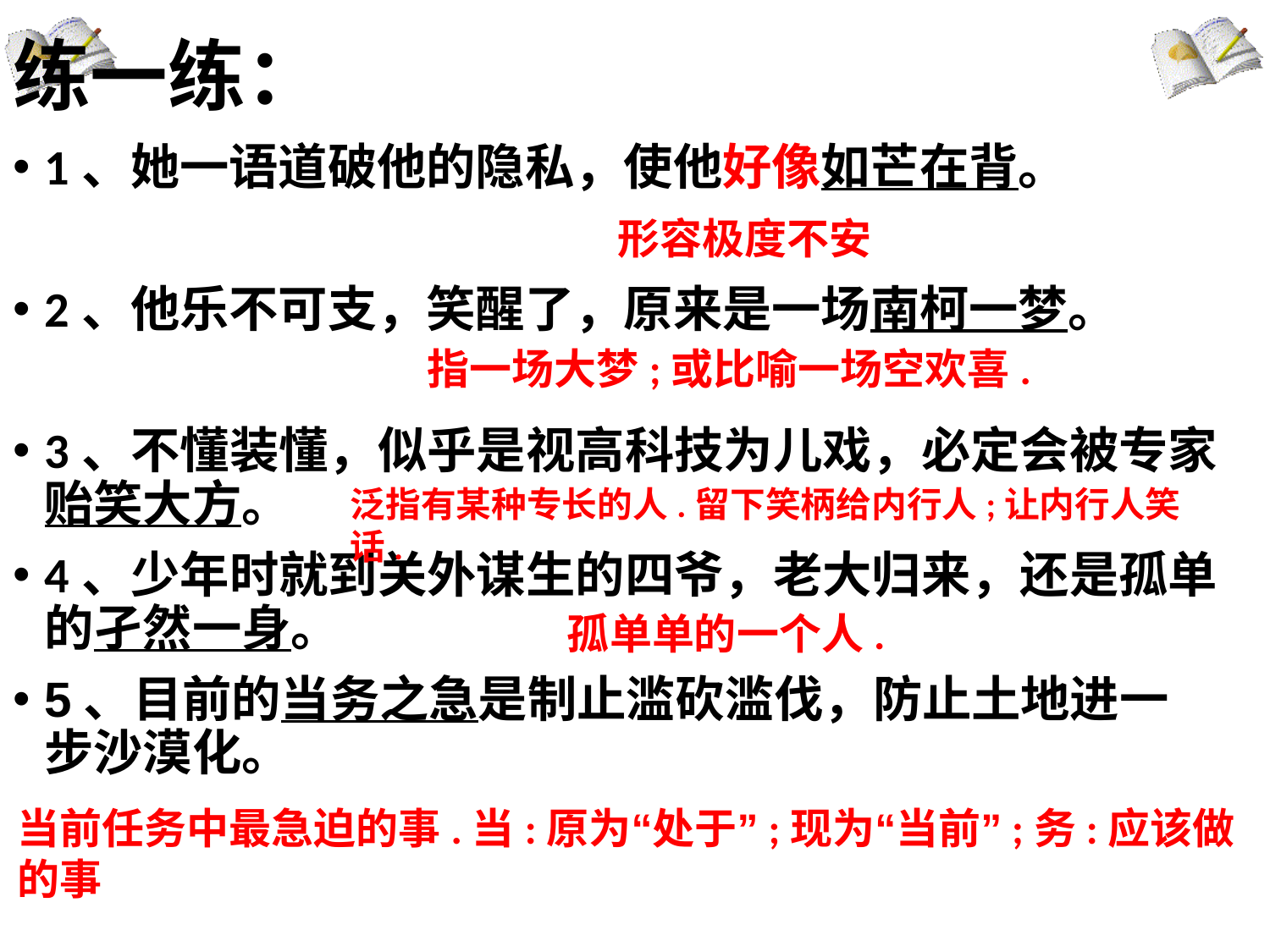

# 练一练：
1、她一语道破他的隐私，使他好像如芒在背。

2、他乐不可支，笑醒了，原来是一场南柯一梦。

3、不懂装懂，似乎是视高科技为儿戏，必定会被专家贻笑大方。
4、少年时就到关外谋生的四爷，老大归来，还是孤单的孑然一身。
5、目前的当务之急是制止滥砍滥伐，防止土地进一步沙漠化。
形容极度不安
指一场大梦;或比喻一场空欢喜.
泛指有某种专长的人.留下笑柄给内行人;让内行人笑话.

孤单单的一个人.
当前任务中最急迫的事.当:原为“处于”;现为“当前”;务:应该做的事